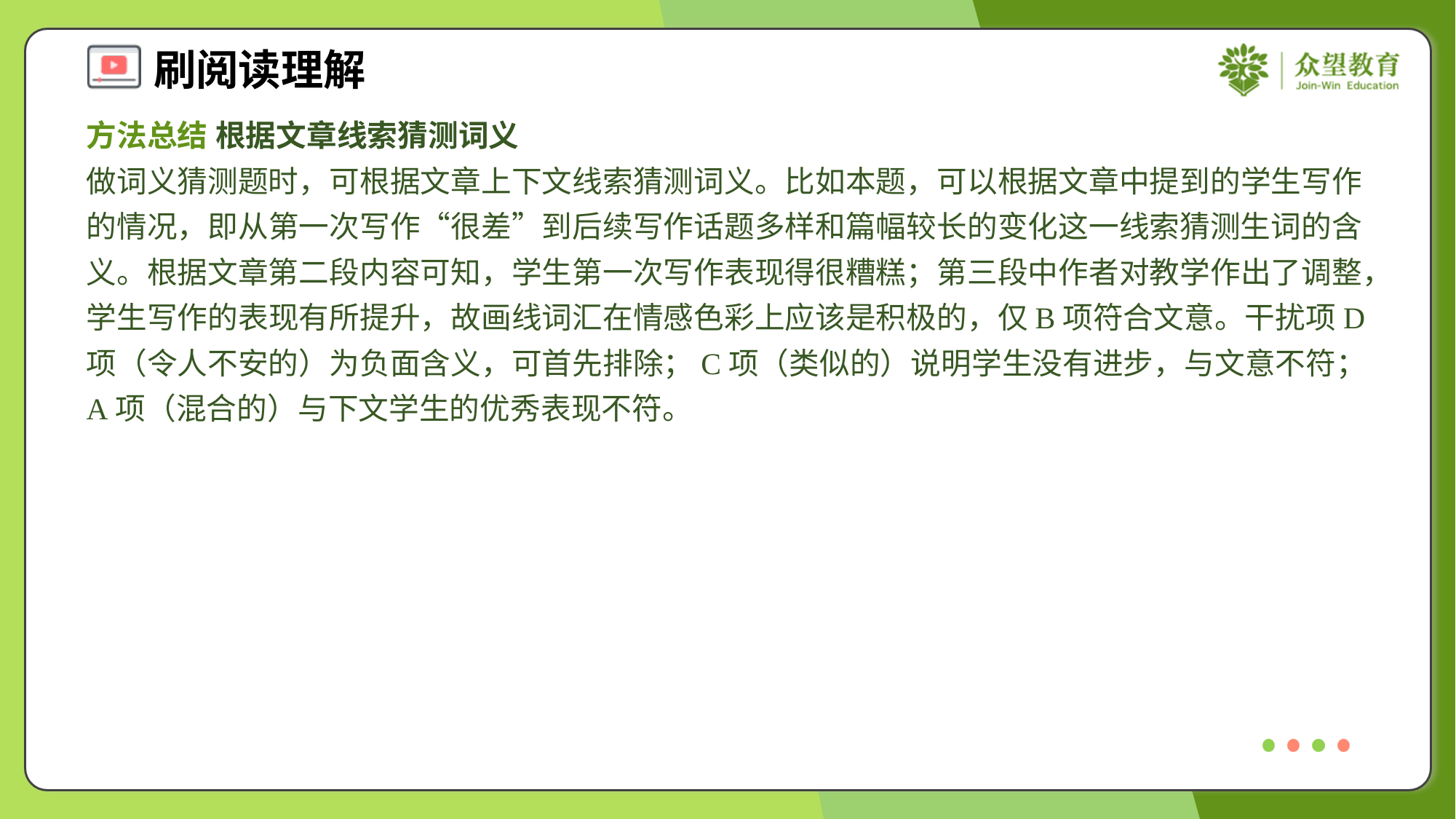

方法总结 根据文章线索猜测词义
做词义猜测题时，可根据文章上下文线索猜测词义。比如本题，可以根据文章中提到的学生写作的情况，即从第一次写作“很差”到后续写作话题多样和篇幅较长的变化这一线索猜测生词的含义。根据文章第二段内容可知，学生第一次写作表现得很糟糕；第三段中作者对教学作出了调整，学生写作的表现有所提升，故画线词汇在情感色彩上应该是积极的，仅B项符合文意。干扰项D项（令人不安的）为负面含义，可首先排除；C项（类似的）说明学生没有进步，与文意不符；A项（混合的）与下文学生的优秀表现不符。